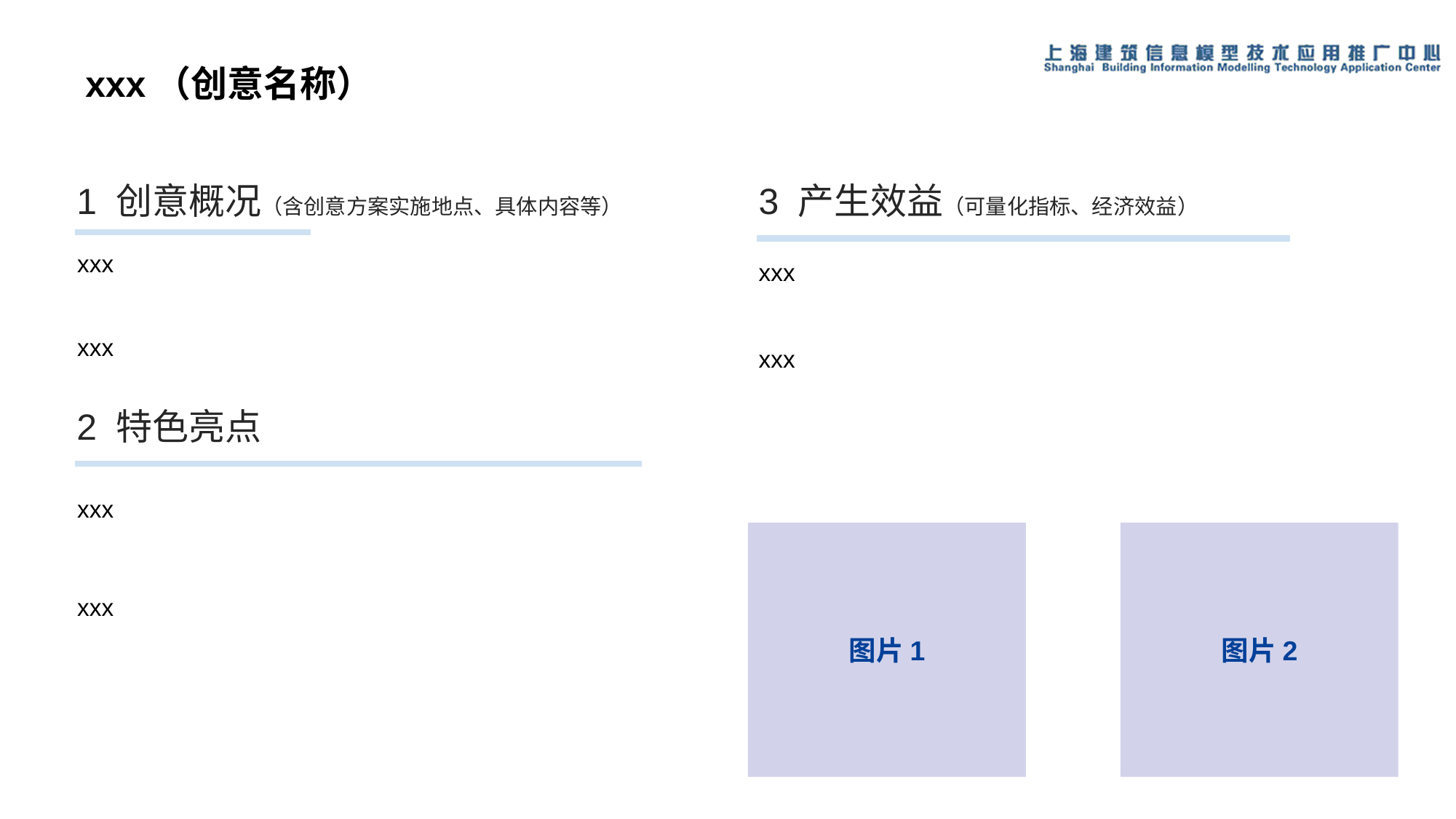

xxx（创意名称）
1 创意概况（含创意方案实施地点、具体内容等）
3 产生效益（可量化指标、经济效益）
xxx
xxx
xxx

xxx
2 特色亮点
xxx
xxx
图片1
图片2